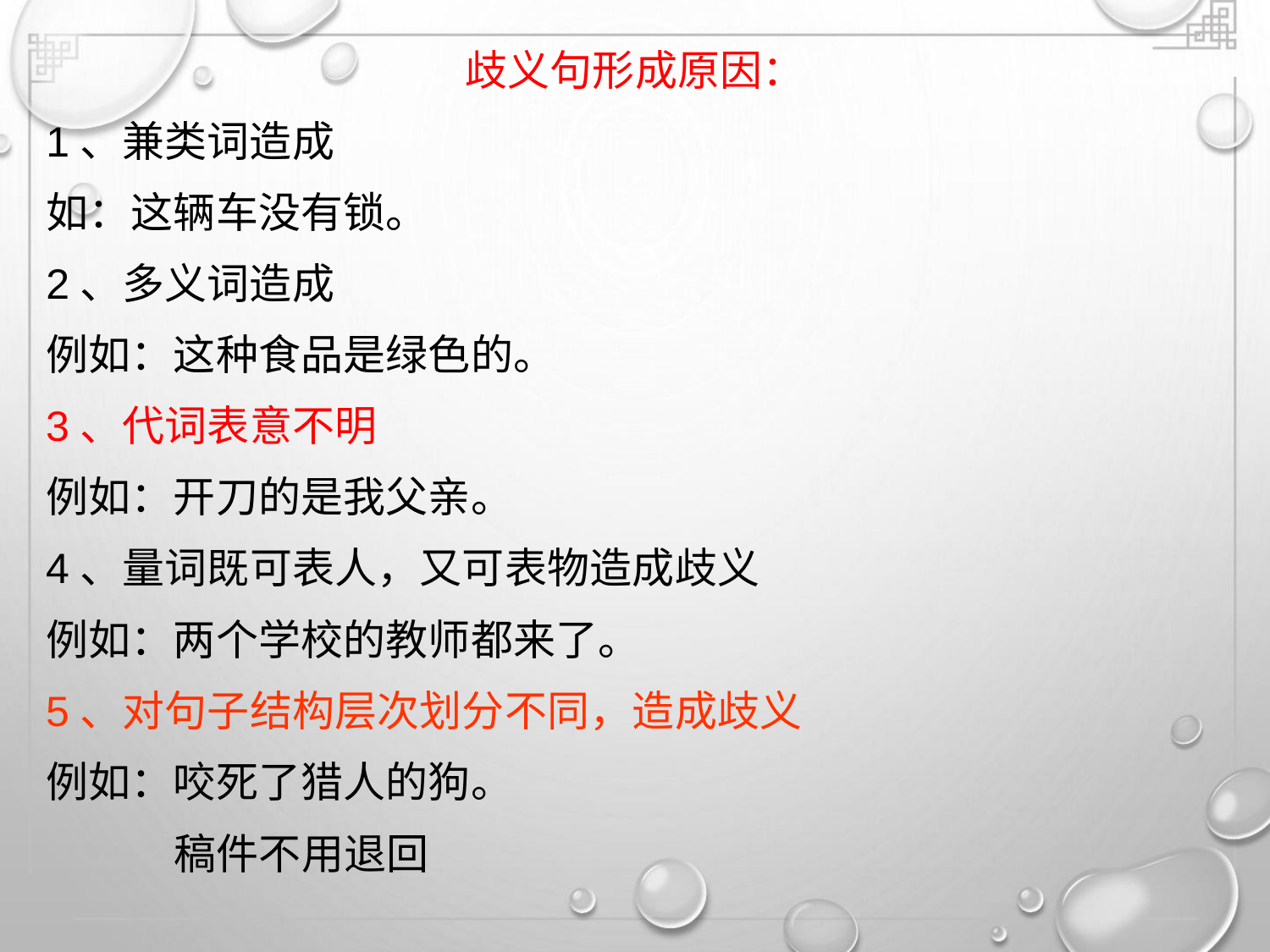

歧义句形成原因：
1、兼类词造成
如：这辆车没有锁。
2、多义词造成
例如：这种食品是绿色的。
3、代词表意不明
例如：开刀的是我父亲。
4、量词既可表人，又可表物造成歧义
例如：两个学校的教师都来了。
5、对句子结构层次划分不同，造成歧义
例如：咬死了猎人的狗。
稿件不用退回